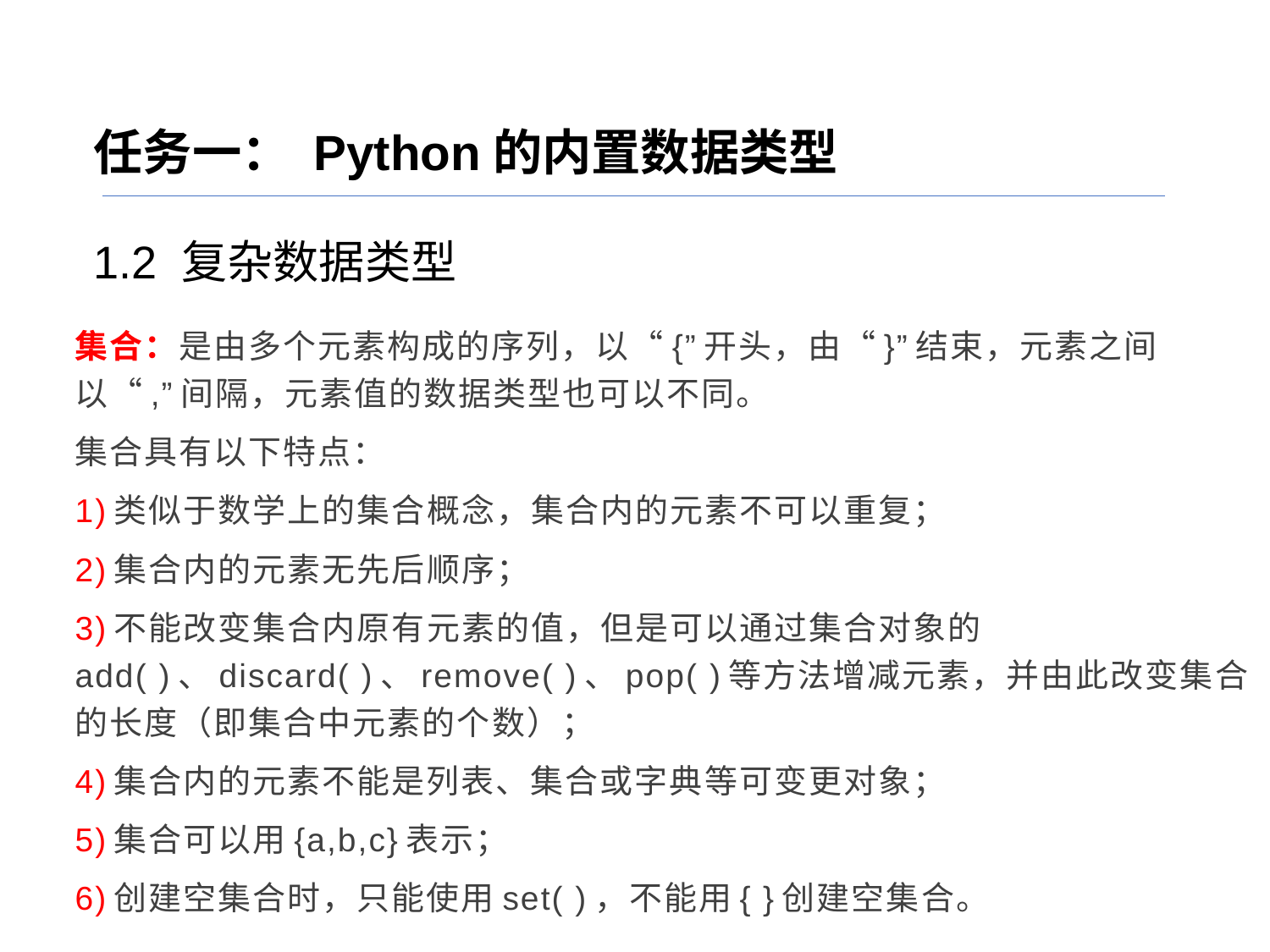

任务一： Python的内置数据类型
1.2 复杂数据类型
集合：是由多个元素构成的序列，以“{”开头，由“}”结束，元素之间以“,”间隔，元素值的数据类型也可以不同。
集合具有以下特点：
1)类似于数学上的集合概念，集合内的元素不可以重复；
2)集合内的元素无先后顺序；
3)不能改变集合内原有元素的值，但是可以通过集合对象的add( )、discard( )、remove( )、pop( )等方法增减元素，并由此改变集合的长度（即集合中元素的个数）；
4)集合内的元素不能是列表、集合或字典等可变更对象；
5)集合可以用{a,b,c}表示；
6)创建空集合时，只能使用set( )，不能用{ }创建空集合。